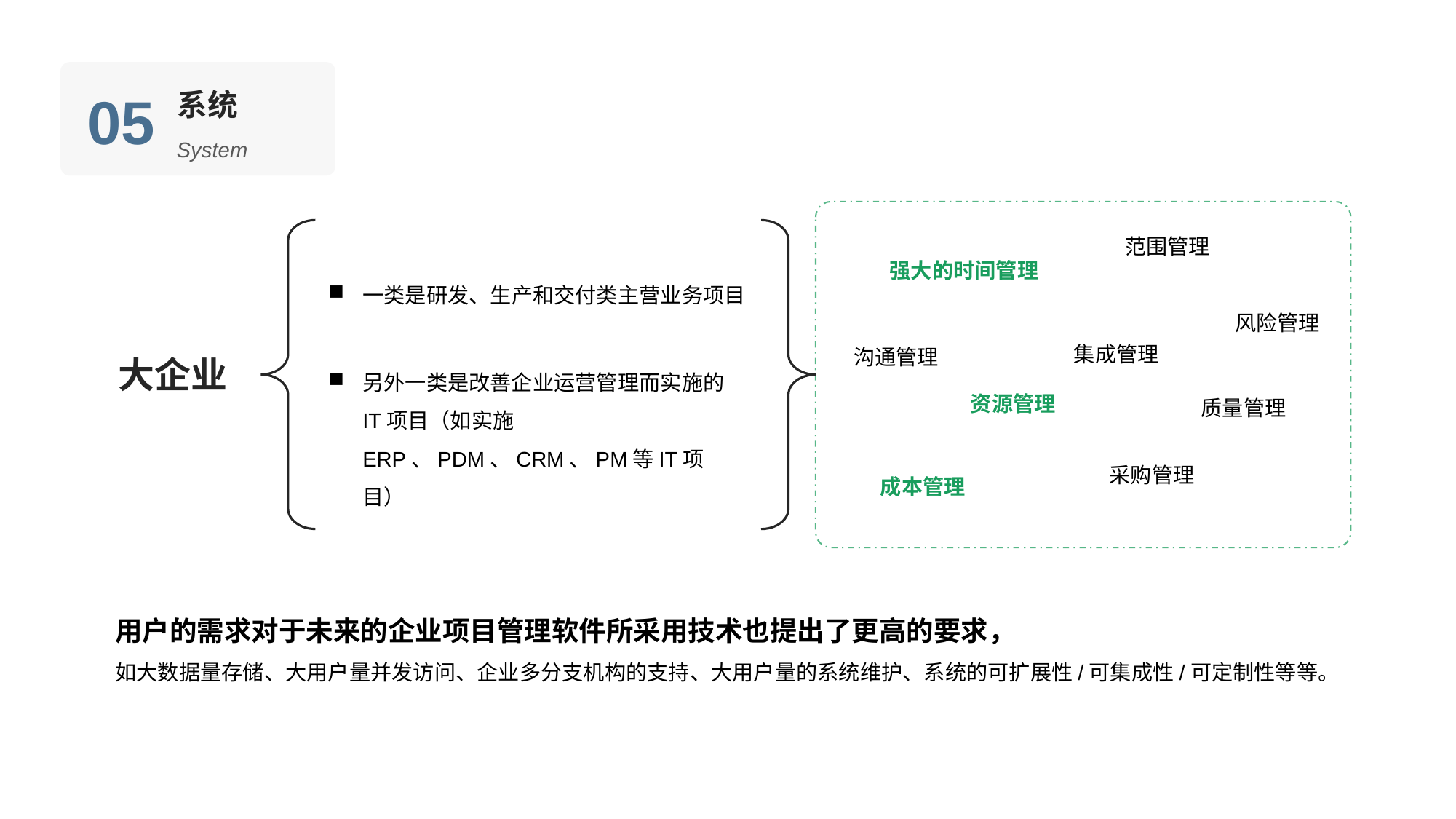

05
系统
System

范围管理
强大的时间管理
一类是研发、生产和交付类主营业务项目
另外一类是改善企业运营管理而实施的IT项目（如实施ERP、PDM、CRM、PM等IT项目）
风险管理
集成管理
沟通管理
大企业
资源管理
质量管理
采购管理
成本管理
用户的需求对于未来的企业项目管理软件所采用技术也提出了更高的要求，
如大数据量存储、大用户量并发访问、企业多分支机构的支持、大用户量的系统维护、系统的可扩展性/可集成性/可定制性等等。